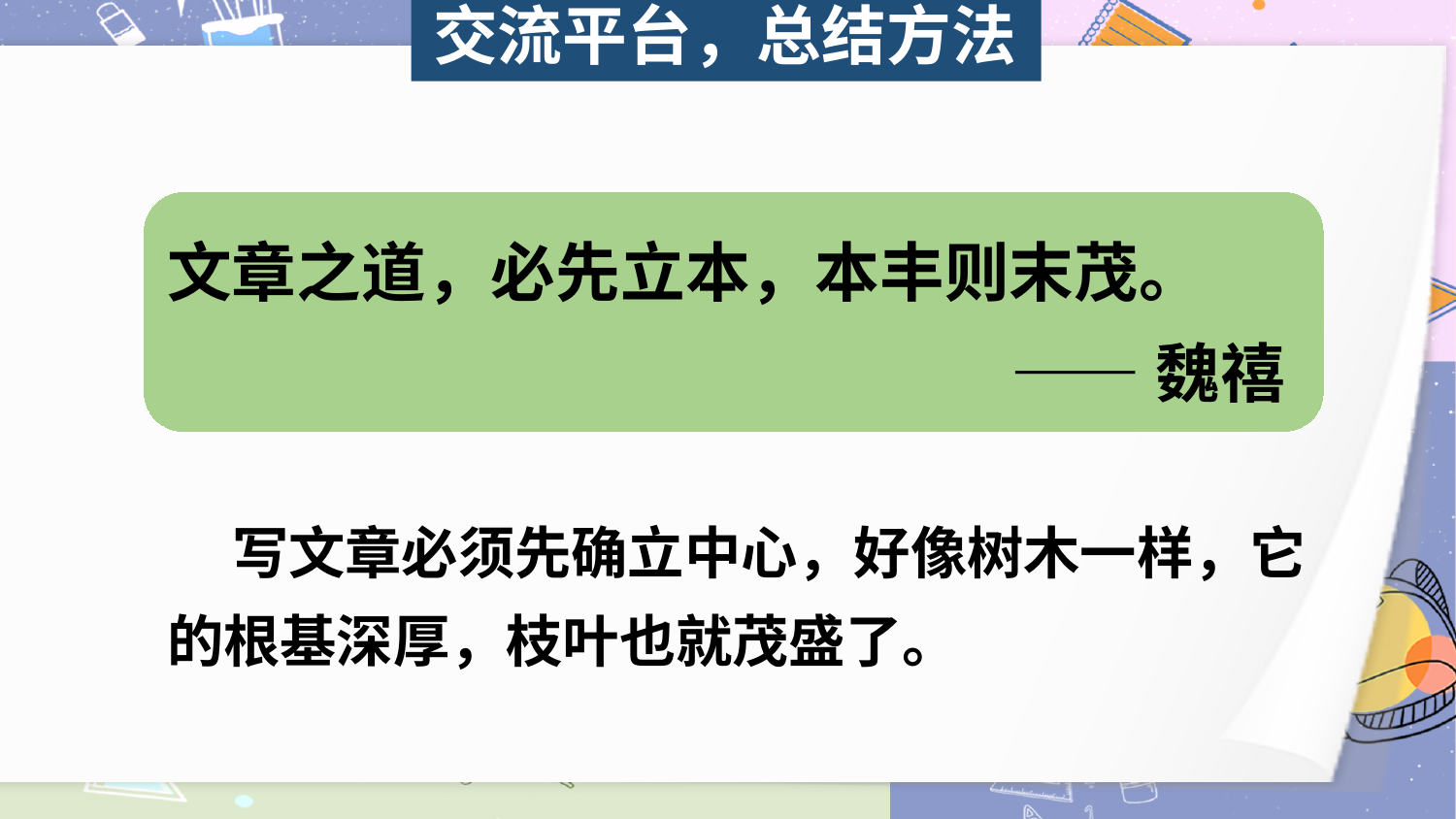

交流平台，总结方法

文章之道，必先立本，本丰则末茂。
——魏禧
    写文章必须先确立中心，好像树木一样，它的根基深厚，枝叶也就茂盛了。